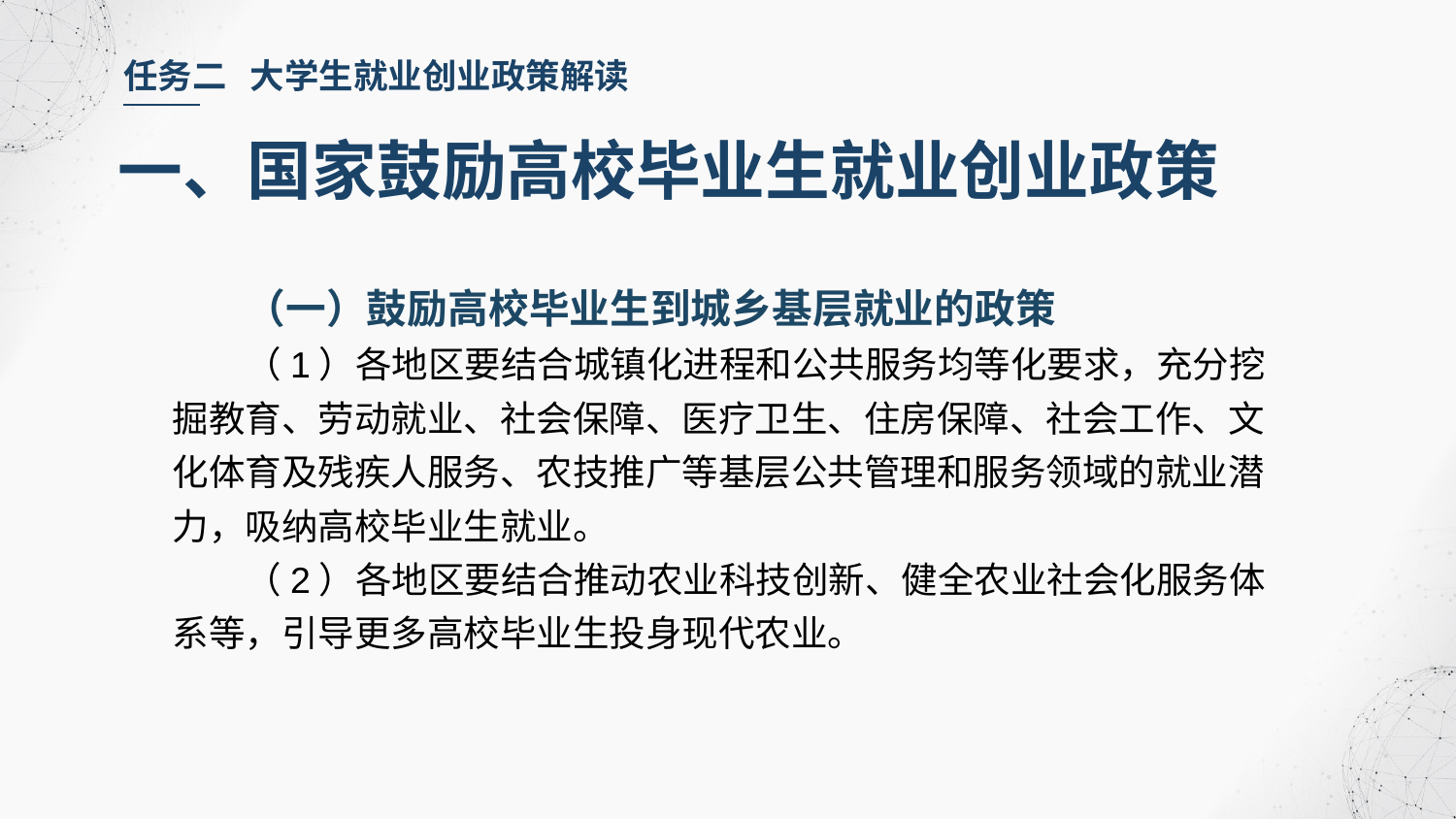

任务二   大学生就业创业政策解读
一、国家鼓励高校毕业生就业创业政策
（一）鼓励高校毕业生到城乡基层就业的政策
（1）各地区要结合城镇化进程和公共服务均等化要求，充分挖掘教育、劳动就业、社会保障、医疗卫生、住房保障、社会工作、文化体育及残疾人服务、农技推广等基层公共管理和服务领域的就业潜力，吸纳高校毕业生就业。
（2）各地区要结合推动农业科技创新、健全农业社会化服务体系等，引导更多高校毕业生投身现代农业。